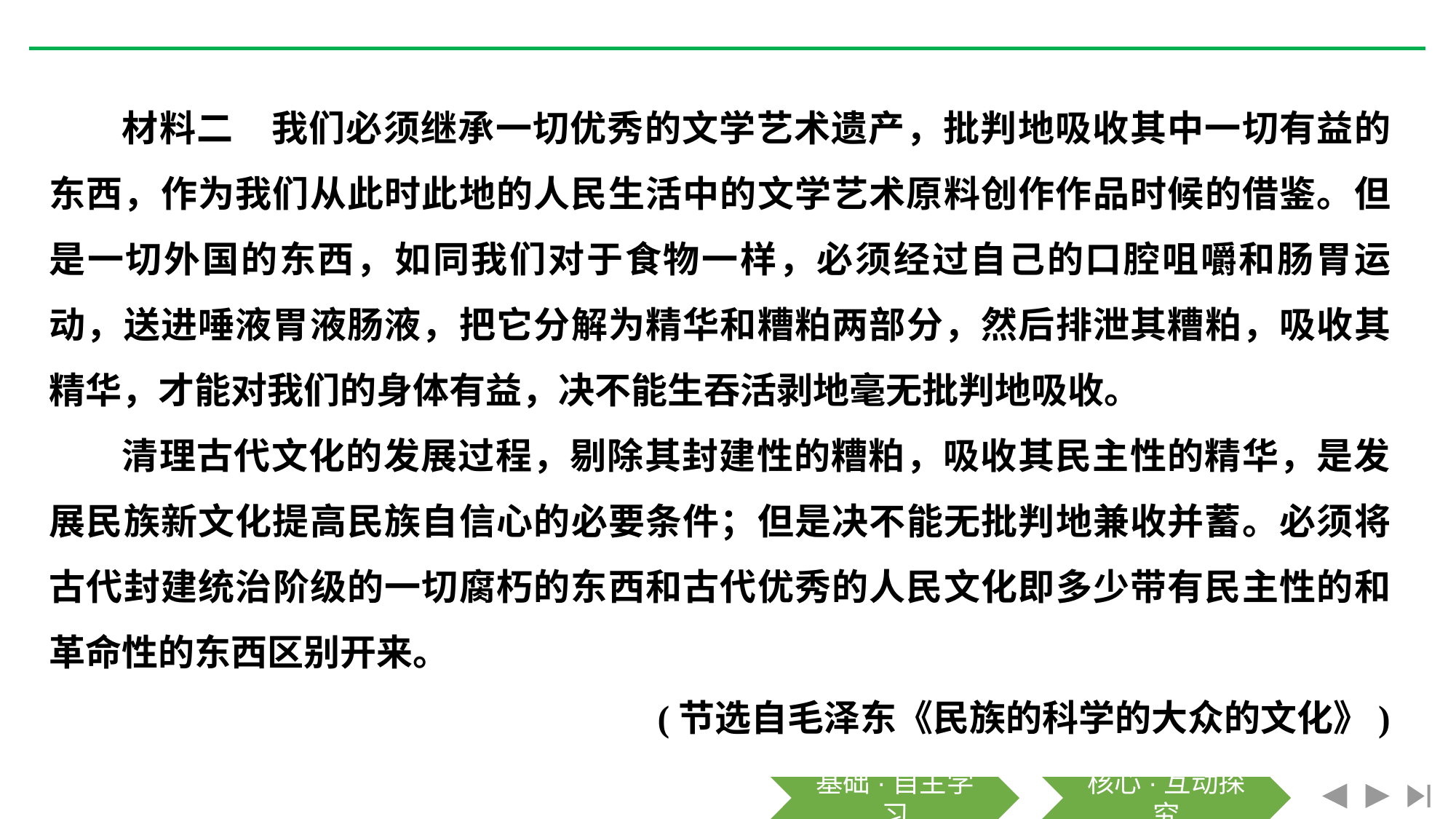

材料二　我们必须继承一切优秀的文学艺术遗产，批判地吸收其中一切有益的东西，作为我们从此时此地的人民生活中的文学艺术原料创作作品时候的借鉴。但是一切外国的东西，如同我们对于食物一样，必须经过自己的口腔咀嚼和肠胃运动，送进唾液胃液肠液，把它分解为精华和糟粕两部分，然后排泄其糟粕，吸收其精华，才能对我们的身体有益，决不能生吞活剥地毫无批判地吸收。
清理古代文化的发展过程，剔除其封建性的糟粕，吸收其民主性的精华，是发展民族新文化提高民族自信心的必要条件；但是决不能无批判地兼收并蓄。必须将古代封建统治阶级的一切腐朽的东西和古代优秀的人民文化即多少带有民主性的和革命性的东西区别开来。
(节选自毛泽东《民族的科学的大众的文化》)